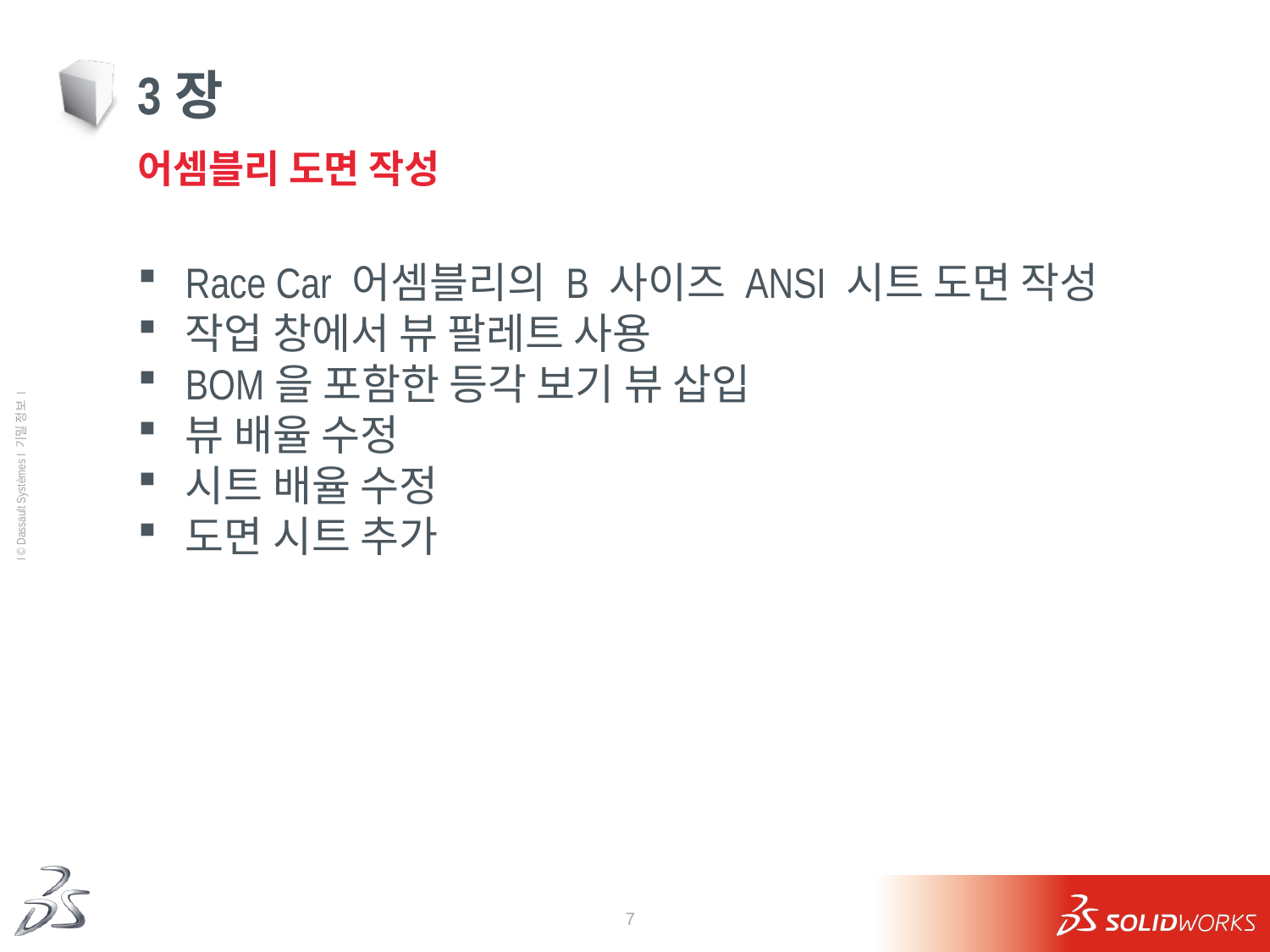

# 3장
어셈블리 도면 작성
Race Car 어셈블리의 B 사이즈 ANSI 시트 도면 작성
작업 창에서 뷰 팔레트 사용
BOM을 포함한 등각 보기 뷰 삽입
뷰 배율 수정
시트 배율 수정
도면 시트 추가